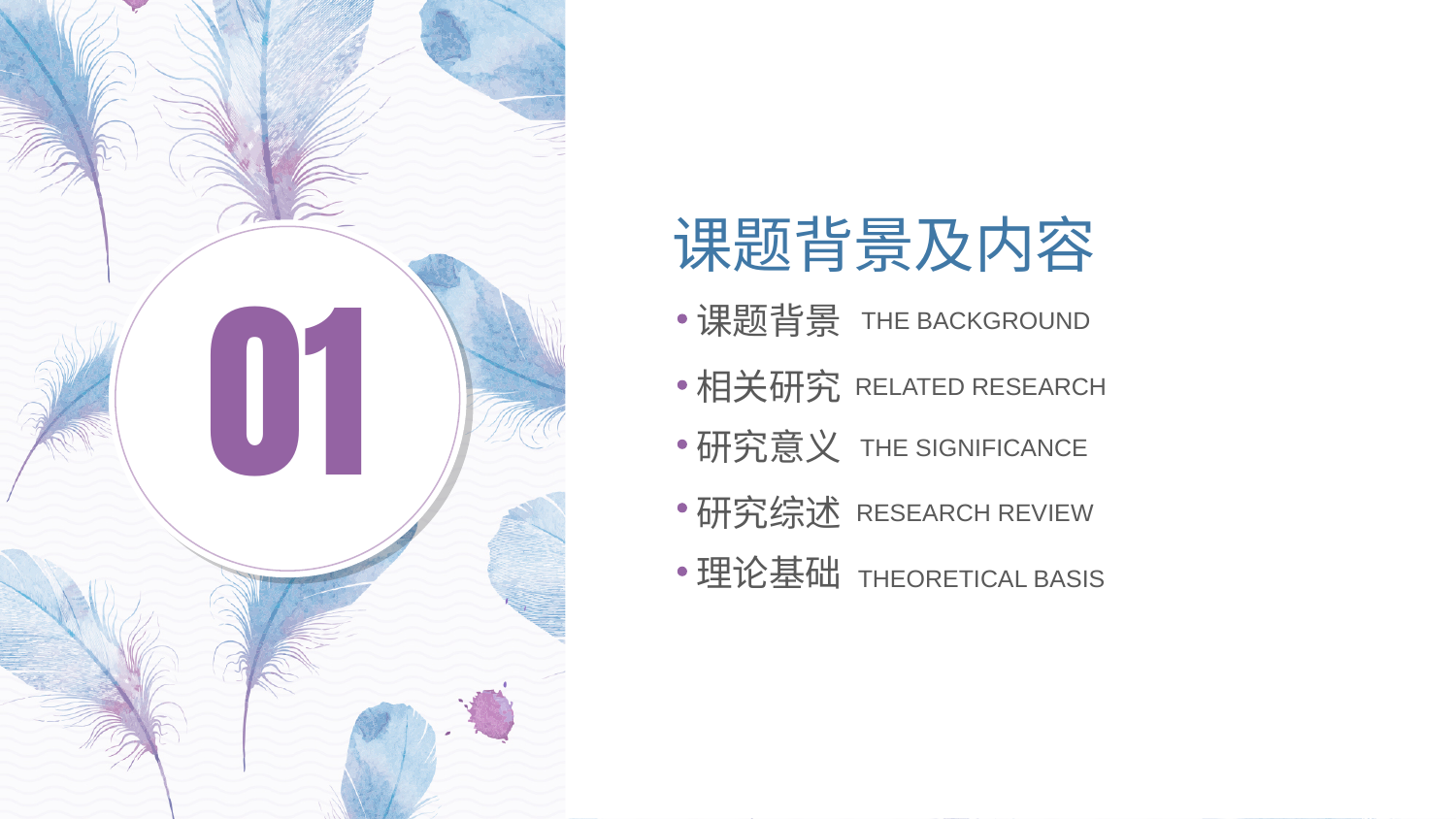

课题背景及内容

01
课题背景
THE BACKGROUND

相关研究
RELATED RESEARCH

研究意义
THE SIGNIFICANCE

研究综述
RESEARCH REVIEW

理论基础
THEORETICAL BASIS